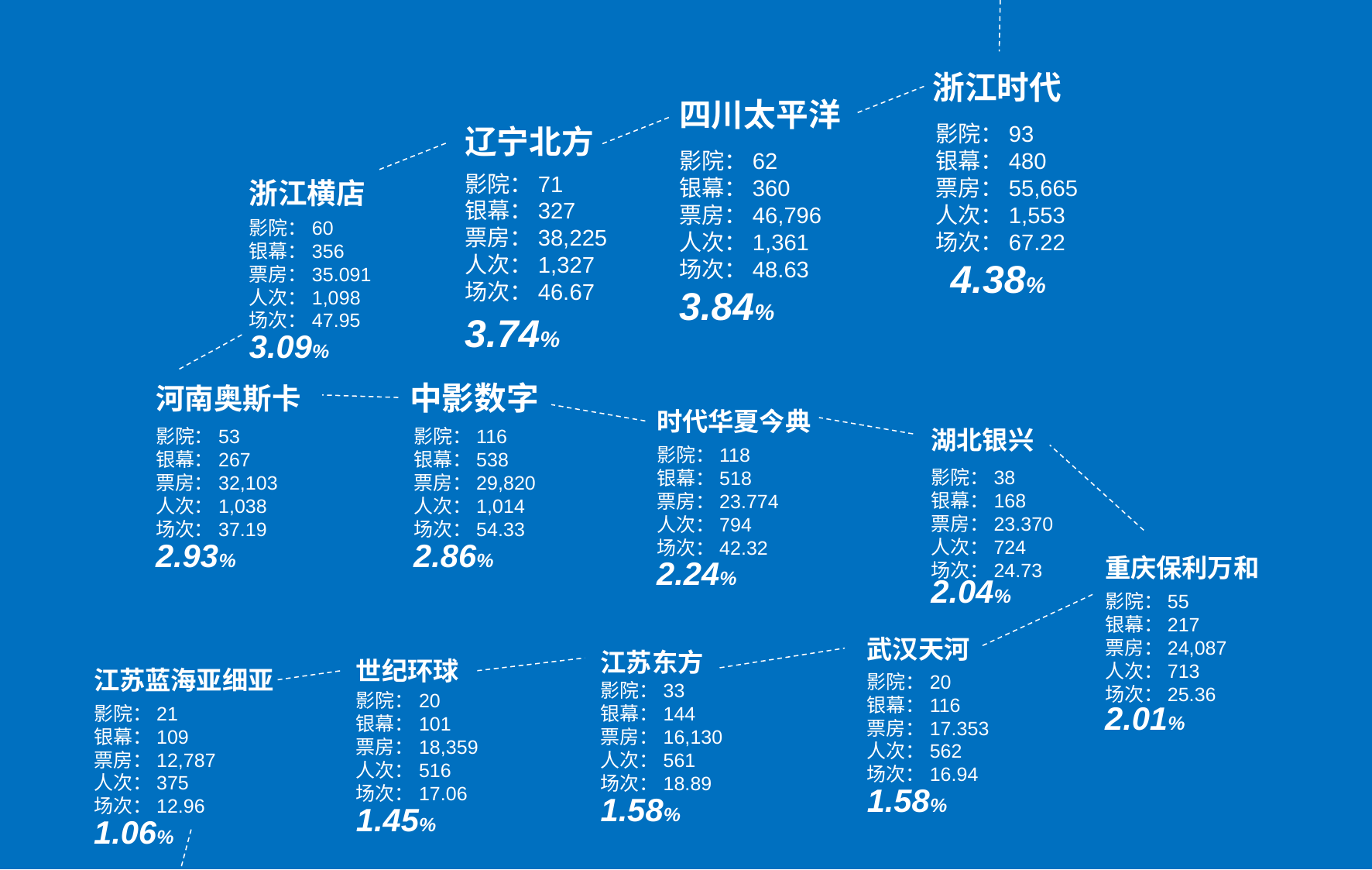

浙江时代
影院：93
银幕：480
票房：55,665
人次：1,553
场次：67.22
4.38%
四川太平洋
影院：62
银幕：360
票房：46,796
人次：1,361
场次：48.63
3.84%
辽宁北方
影院：71
银幕：327
票房：38,225
人次：1,327
场次：46.67
3.74%
浙江横店
影院：60
银幕：356
票房：35.091
人次：1,098
场次：47.95
3.09%
河南奥斯卡
影院：53
银幕：267
票房：32,103
人次：1,038
场次：37.19
2.93%
中影数字
影院：116
银幕：538
票房：29,820
人次：1,014
场次：54.33
2.86%
时代华夏今典
影院：118
银幕：518
票房：23.774
人次：794
场次：42.32
2.24%
湖北银兴
影院：38
银幕：168
票房：23.370
人次：724
场次：24.73
2.04%
重庆保利万和
影院：55
银幕：217
票房：24,087
人次：713
场次：25.36
2.01%
武汉天河
影院：20
银幕：116
票房：17.353
人次：562
场次：16.94
1.58%
江苏东方
影院：33
银幕：144
票房：16,130
人次：561
场次：18.89
1.58%
世纪环球
影院：20
银幕：101
票房：18,359
人次：516
场次：17.06
1.45%
江苏蓝海亚细亚
影院：21
银幕：109
票房：12,787
人次：375
场次：12.96
1.06%